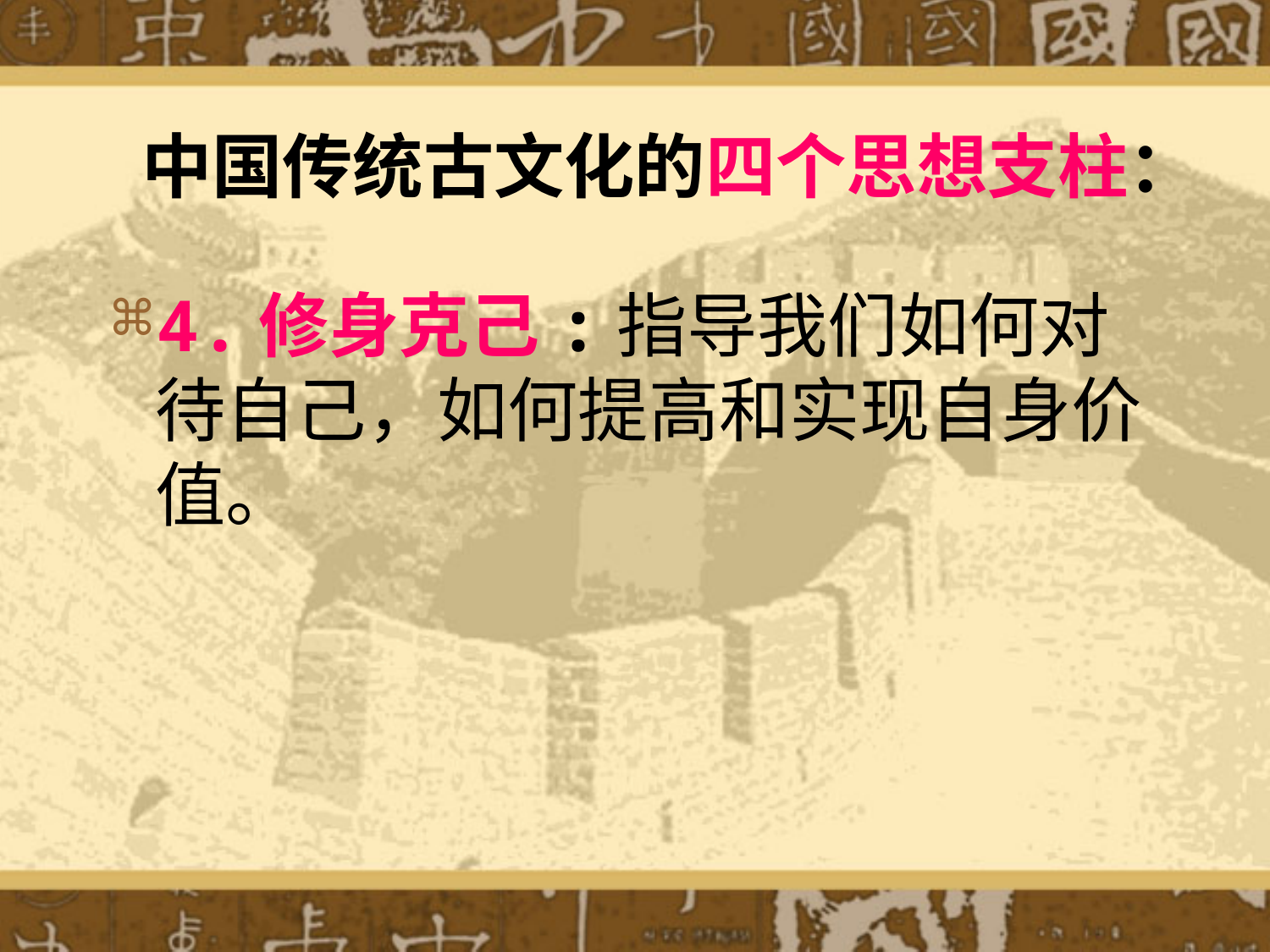

# 中国传统古文化的四个思想支柱：
4.修身克己:指导我们如何对待自己，如何提高和实现自身价值。